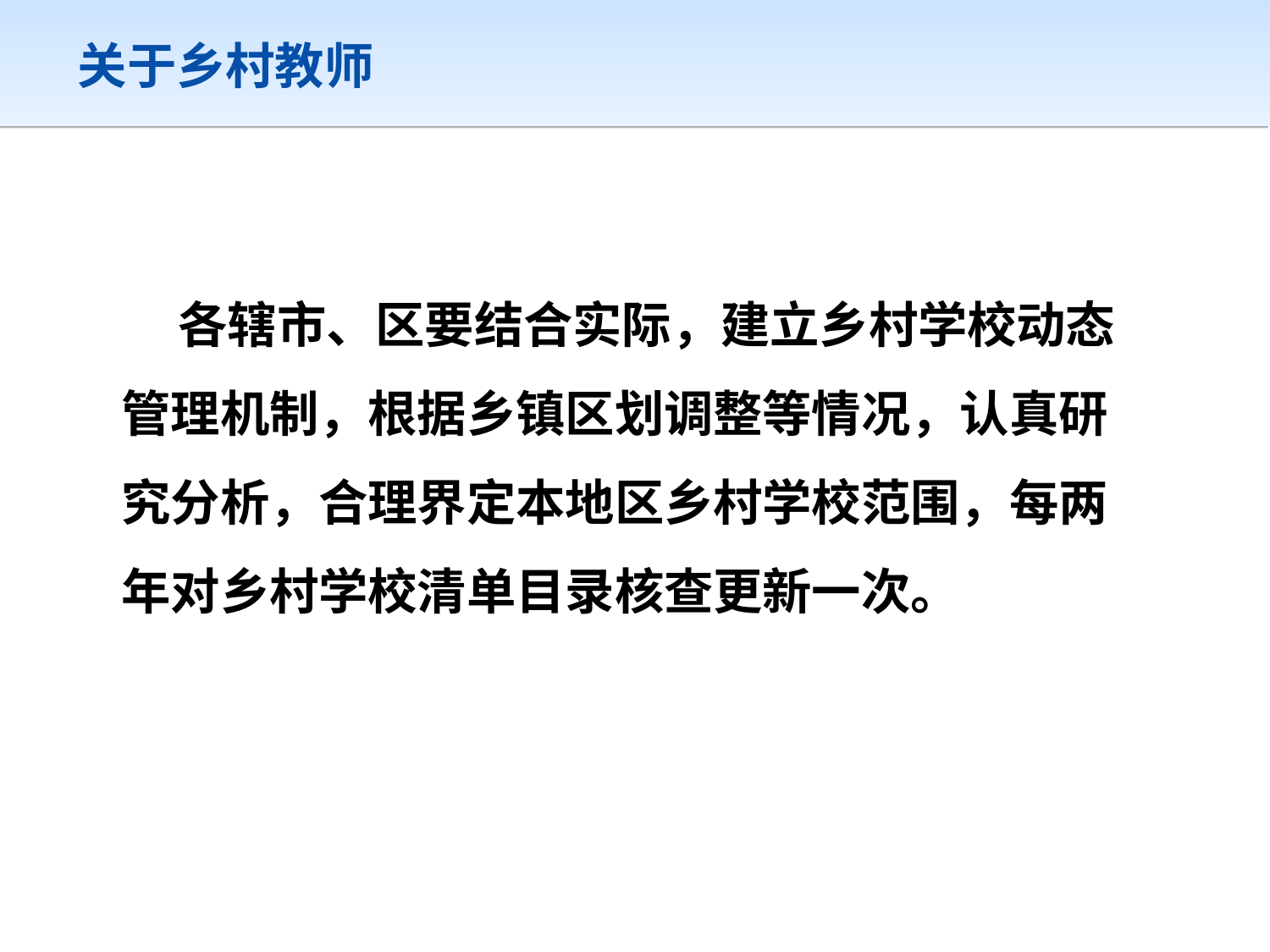

# 关于乡村教师
    各辖市、区要结合实际，建立乡村学校动态管理机制，根据乡镇区划调整等情况，认真研究分析，合理界定本地区乡村学校范围，每两年对乡村学校清单目录核查更新一次。